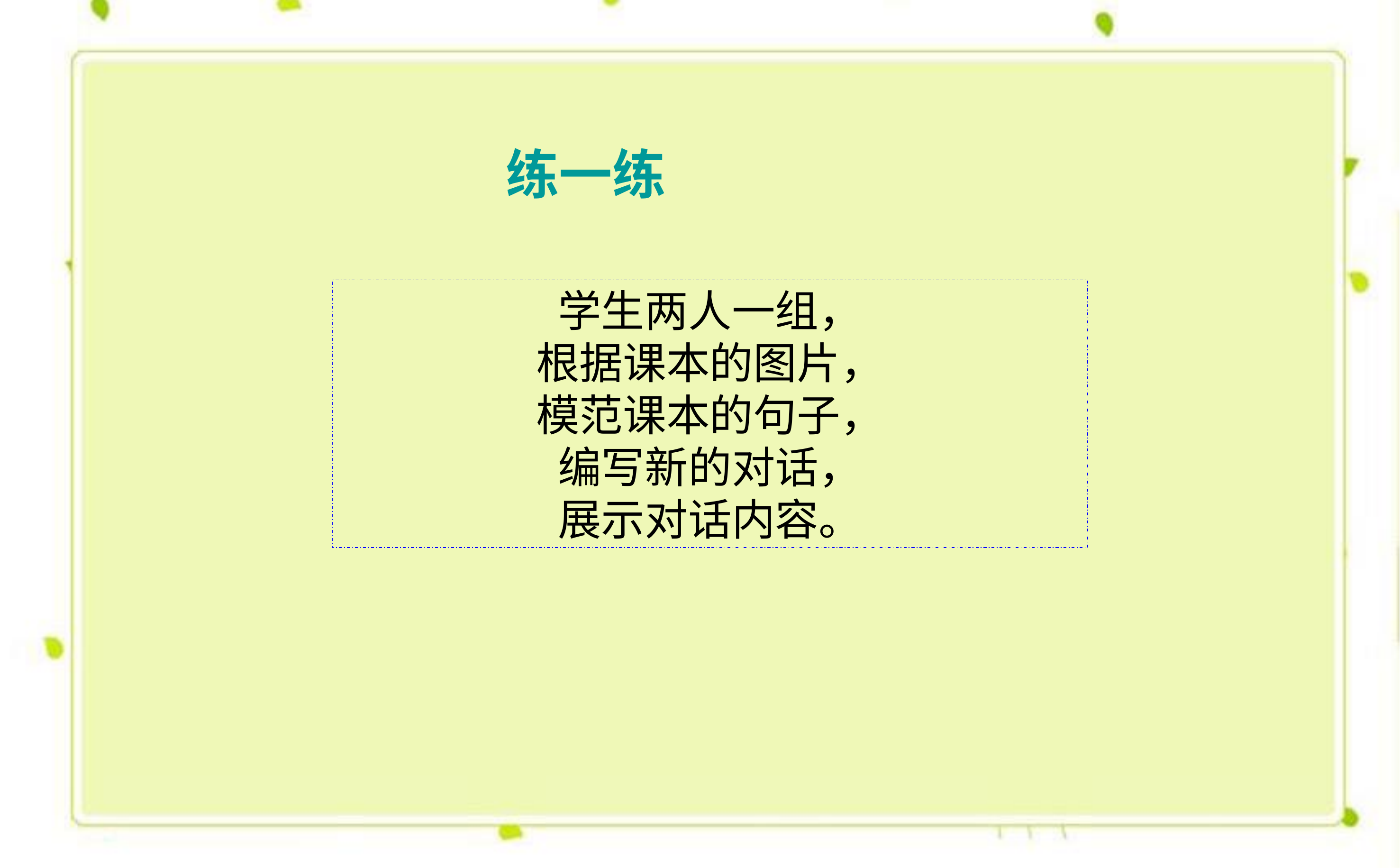

练一练
学生两人一组，
根据课本的图片，
模范课本的句子，
编写新的对话，
展示对话内容。